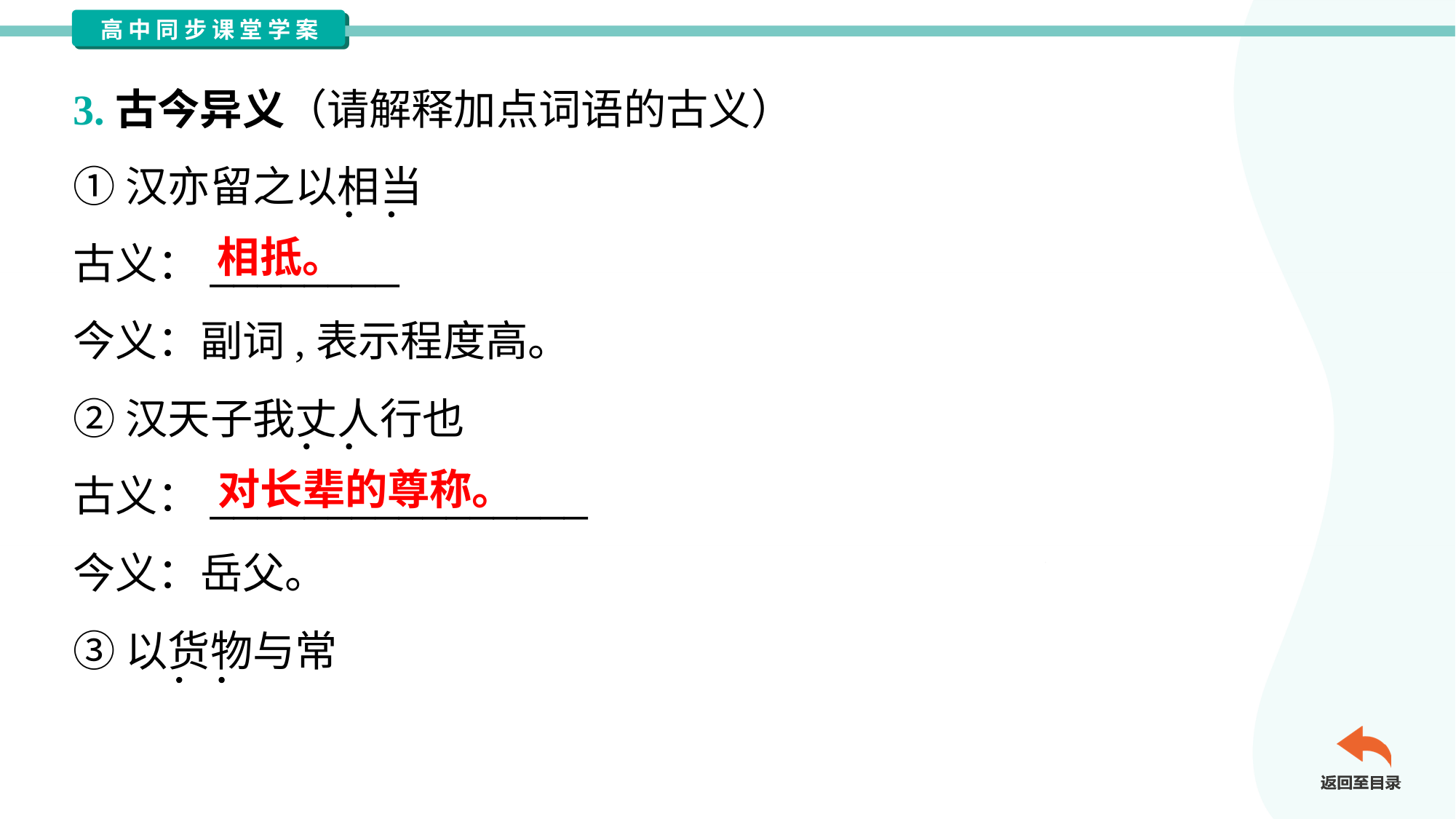

3.古今异义（请解释加点词语的古义）
①汉亦留之以相当
古义：________
今义：副词,表示程度高。
②汉天子我丈人行也
古义：________________
今义：岳父。
③以货物与常

相抵。

对长辈的尊称。